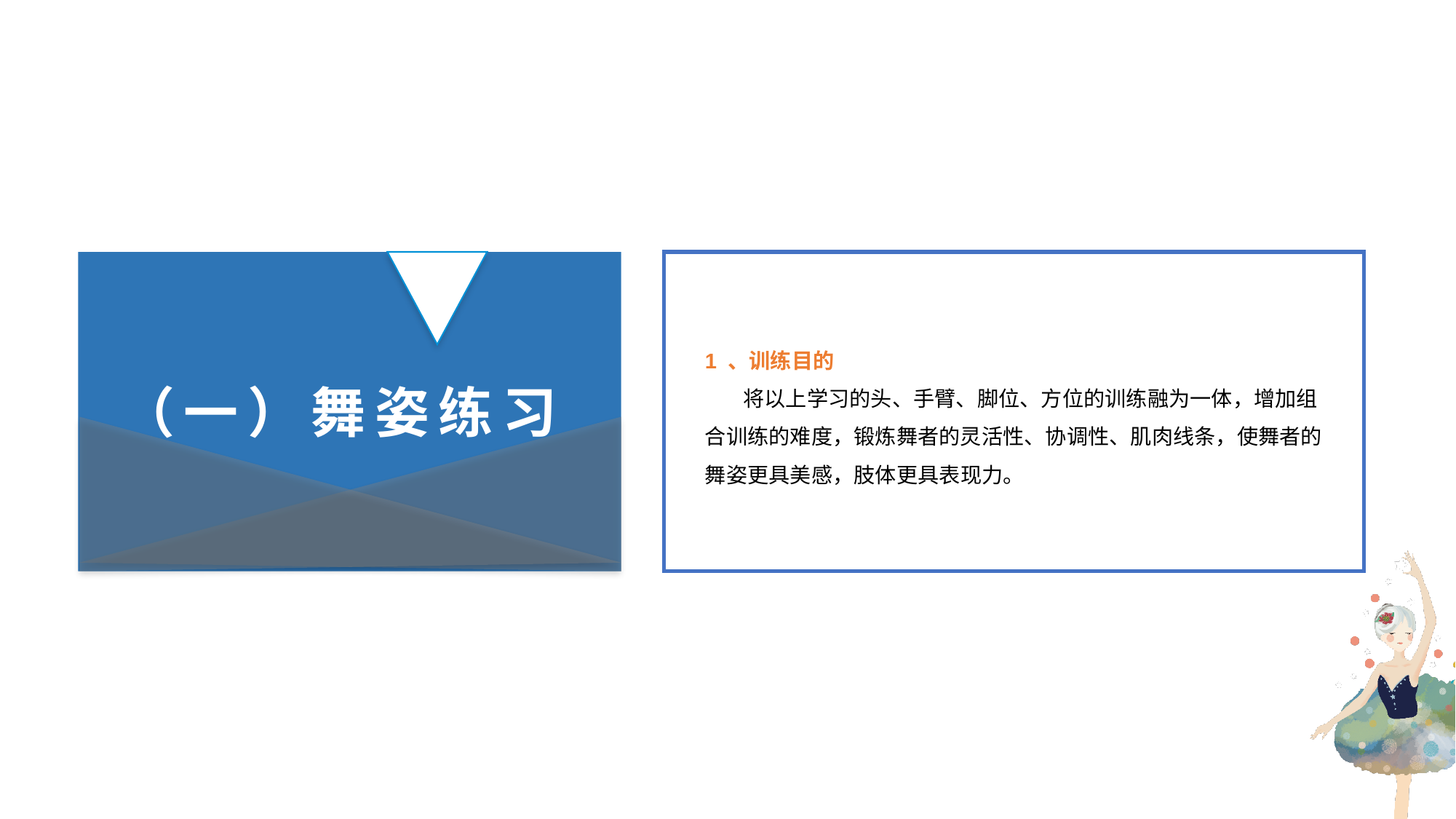

（一）舞姿练习

1 、训练目的
       将以上学习的头、手臂、脚位、方位的训练融为一体，增加组合训练的难度，锻炼舞者的灵活性、协调性、肌肉线条，使舞者的舞姿更具美感，肢体更具表现力。